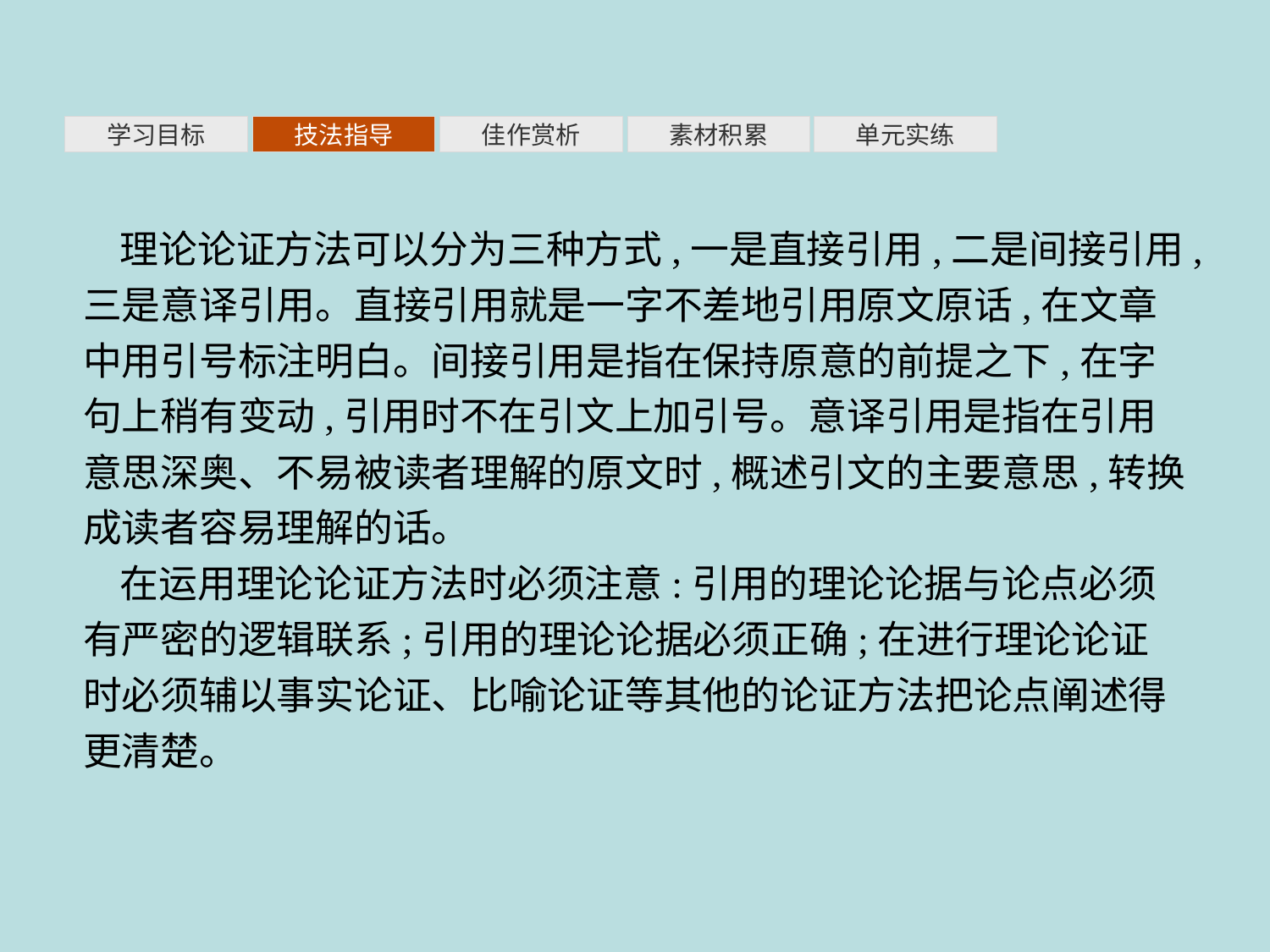

素材积累
学习目标
技法指导
佳作赏析
单元实练
理论论证方法可以分为三种方式,一是直接引用,二是间接引用,三是意译引用。直接引用就是一字不差地引用原文原话,在文章中用引号标注明白。间接引用是指在保持原意的前提之下,在字句上稍有变动,引用时不在引文上加引号。意译引用是指在引用意思深奥、不易被读者理解的原文时,概述引文的主要意思,转换成读者容易理解的话。
在运用理论论证方法时必须注意:引用的理论论据与论点必须有严密的逻辑联系;引用的理论论据必须正确;在进行理论论证时必须辅以事实论证、比喻论证等其他的论证方法把论点阐述得更清楚。